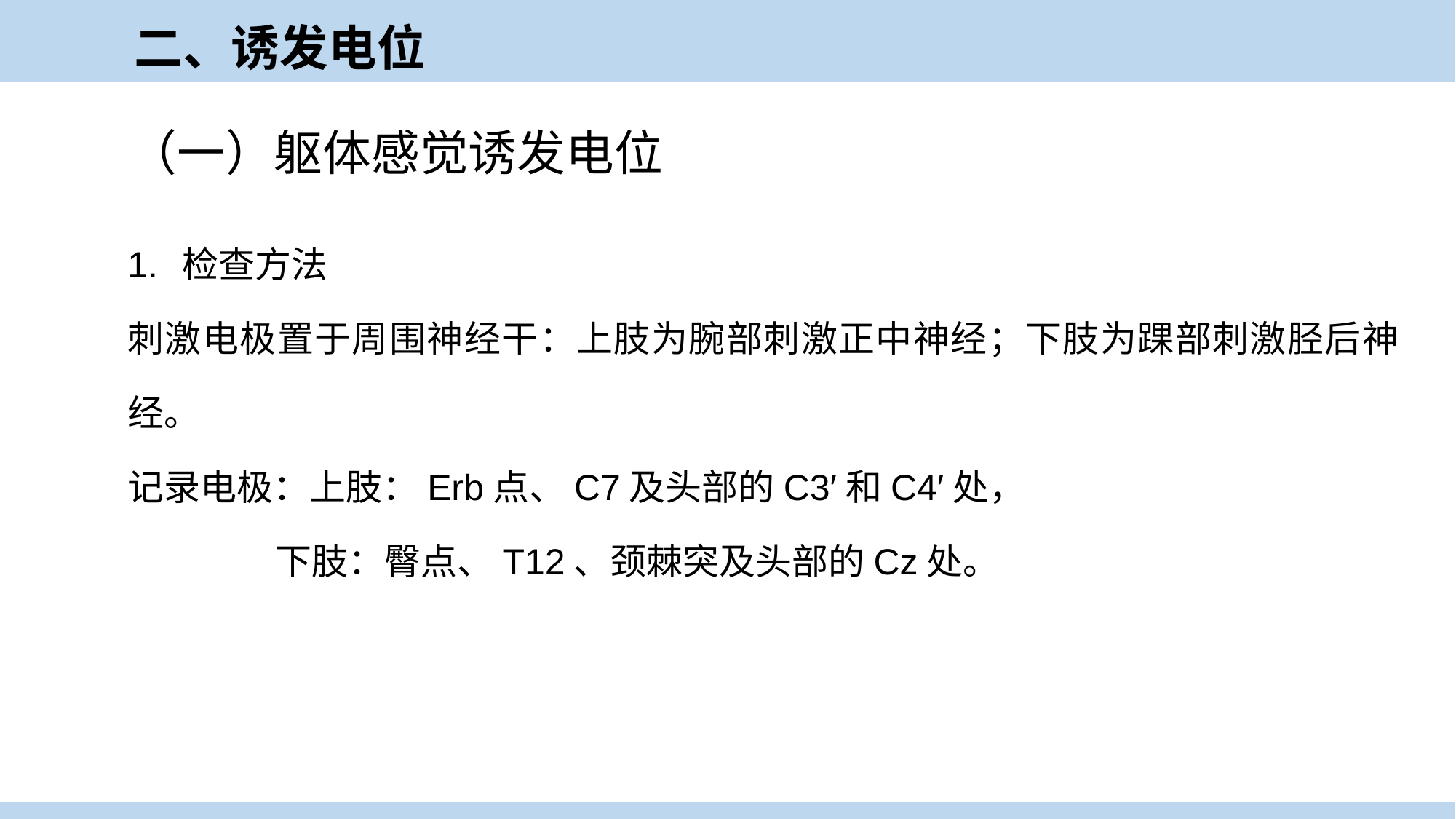

二、诱发电位
（一）躯体感觉诱发电位
检查方法
刺激电极置于周围神经干：上肢为腕部刺激正中神经；下肢为踝部刺激胫后神经。
记录电极：上肢：Erb点、C7及头部的C3′和C4′处，
                 下肢：臀点、T12、颈棘突及头部的Cz处。